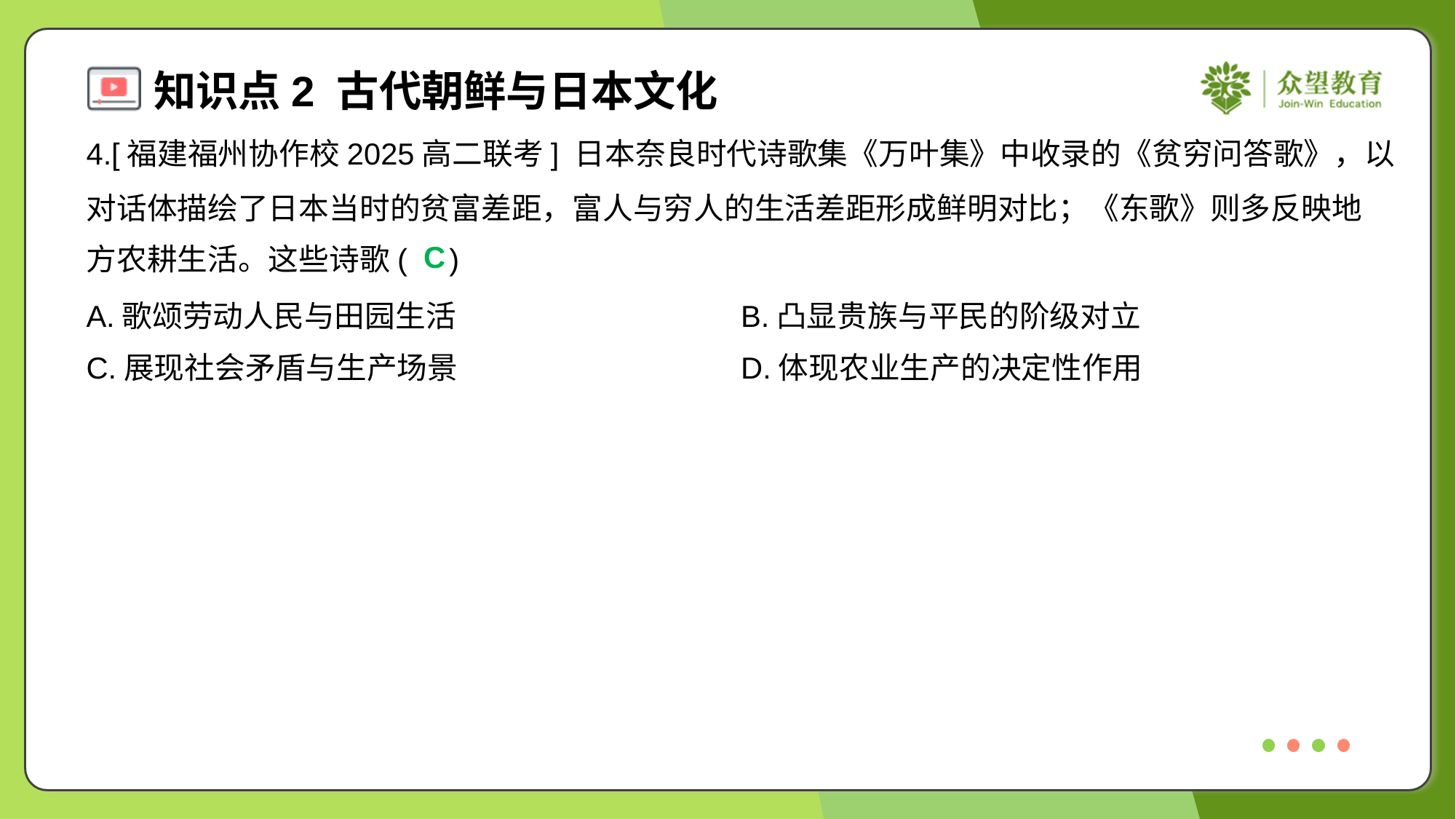

4.[福建福州协作校2025高二联考] 日本奈良时代诗歌集《万叶集》中收录的《贫穷问答歌》，以
对话体描绘了日本当时的贫富差距，富人与穷人的生活差距形成鲜明对比；《东歌》则多反映地
方农耕生活。这些诗歌(     )
C
A.歌颂劳动人民与田园生活	B.凸显贵族与平民的阶级对立
C.展现社会矛盾与生产场景	D.体现农业生产的决定性作用